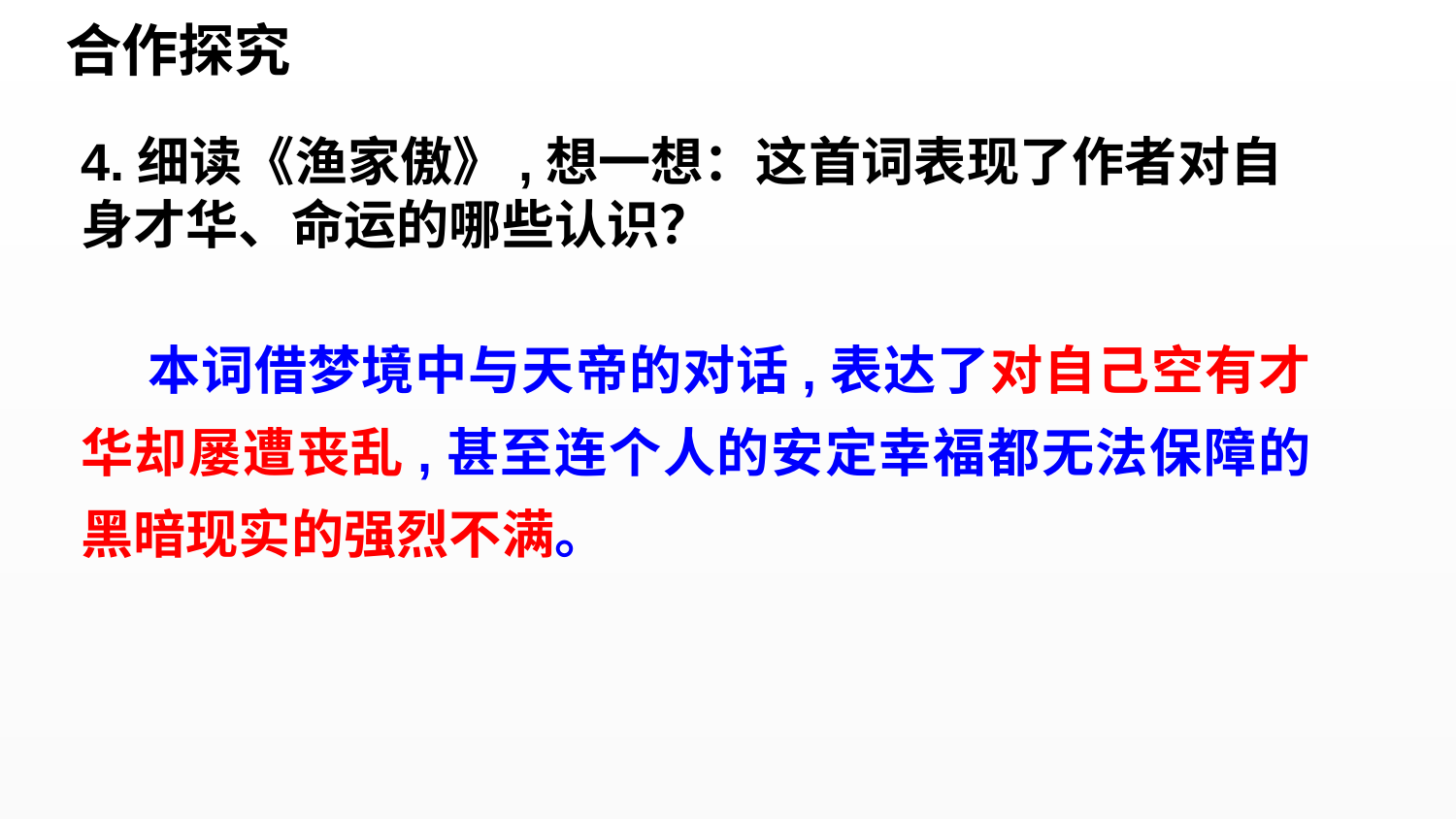

合作探究
4.细读《渔家傲》,想一想：这首词表现了作者对自身才华、命运的哪些认识？
    本词借梦境中与天帝的对话,表达了对自己空有才华却屡遭丧乱,甚至连个人的安定幸福都无法保障的黑暗现实的强烈不满。